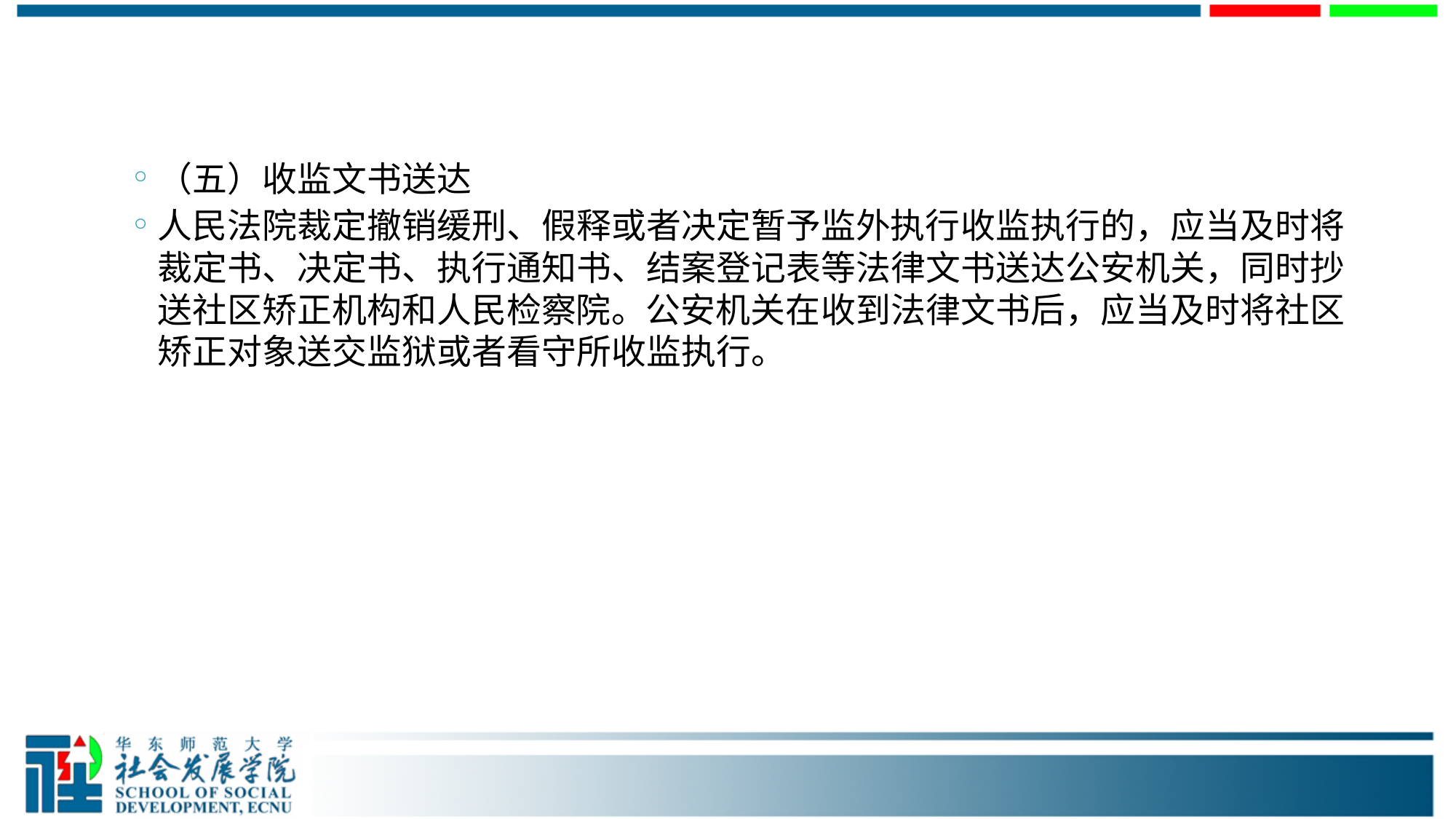

#
（五）收监文书送达
人民法院裁定撤销缓刑、假释或者决定暂予监外执行收监执行的，应当及时将裁定书、决定书、执行通知书、结案登记表等法律文书送达公安机关，同时抄送社区矫正机构和人民检察院。公安机关在收到法律文书后，应当及时将社区矫正对象送交监狱或者看守所收监执行。